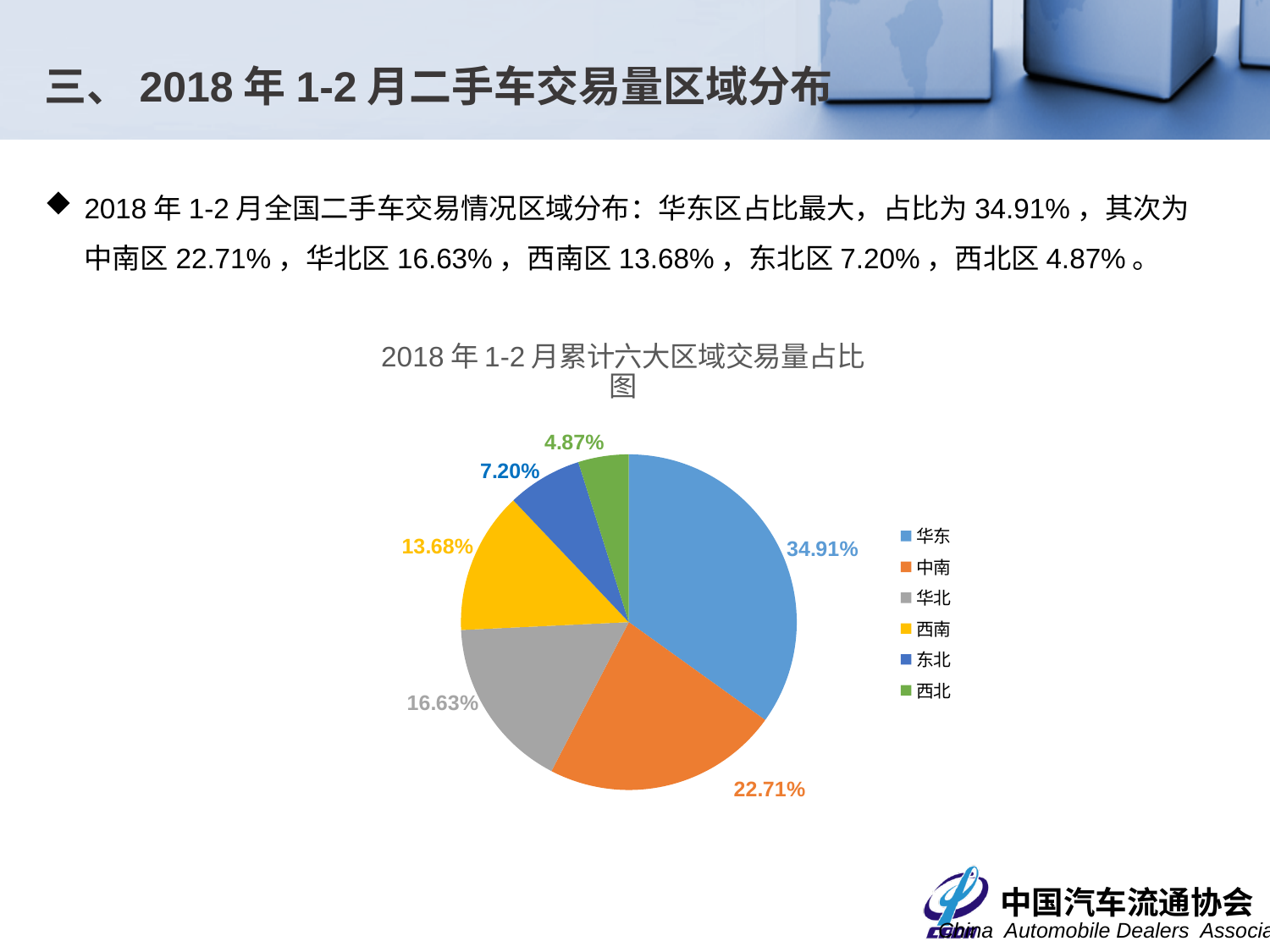

三、2018年1-2月二手车交易量区域分布
2018年1-2月全国二手车交易情况区域分布：华东区占比最大，占比为34.91%，其次为中南区22.71%，华北区16.63%，西南区13.68%，东北区7.20%，西北区4.87%。

### Chart: 2018年1-2月累计六大区域交易量占比图

| Category |  |
|---|---|
| 华东 | 0.34911252155261574 |
| 中南 | 0.2271199248571651 |
| 华北 | 0.16625554011939322 |
| 西南 | 0.1368234193823719 |
| 东北 | 0.07202634438380959 |
| 西北 | 0.048662249704644674 |